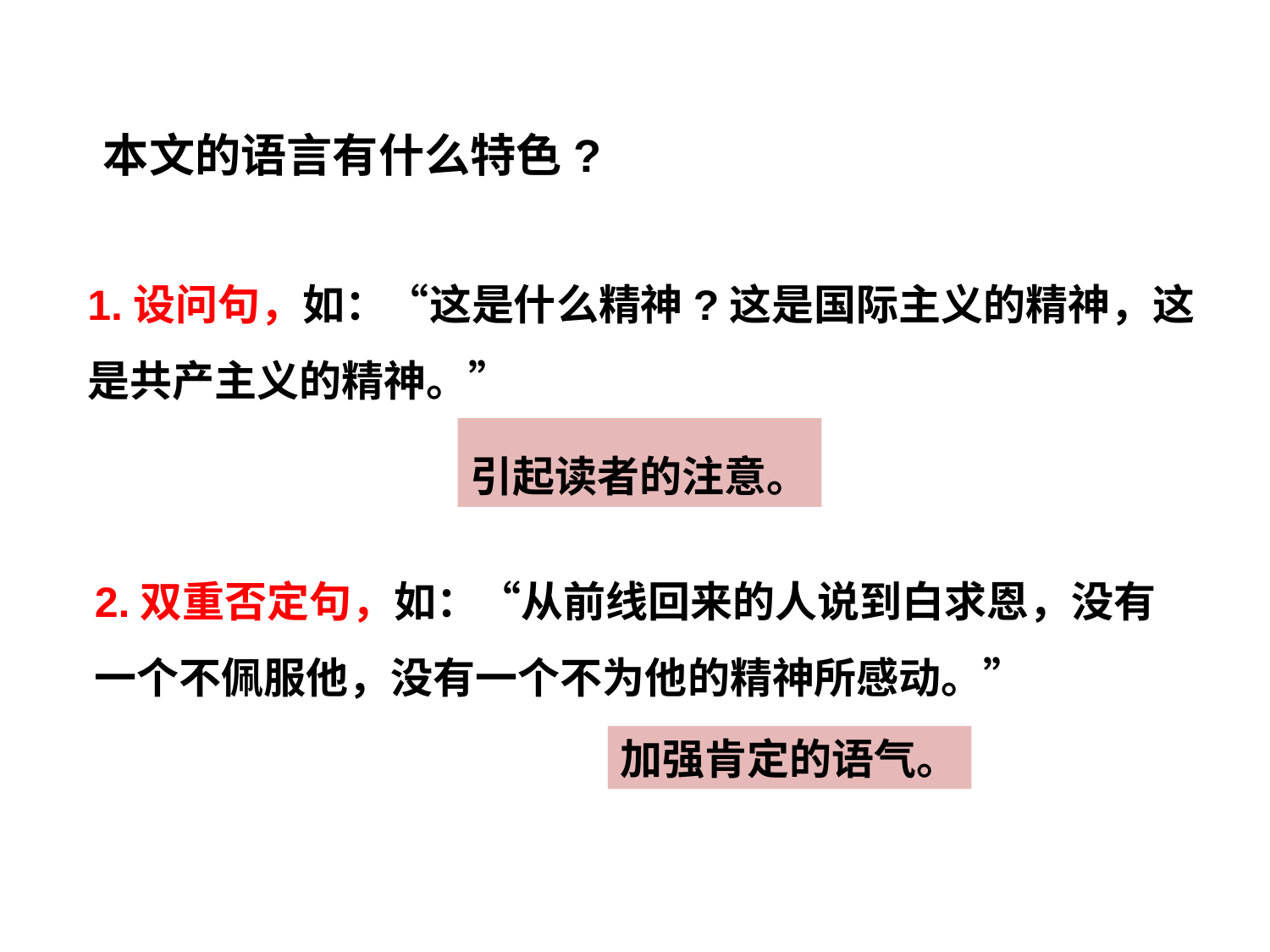

本文的语言有什么特色?
1.设问句，如：“这是什么精神?这是国际主义的精神，这是共产主义的精神。”
引起读者的注意。
2.双重否定句，如：“从前线回来的人说到白求恩，没有一个不佩服他，没有一个不为他的精神所感动。”
加强肯定的语气。